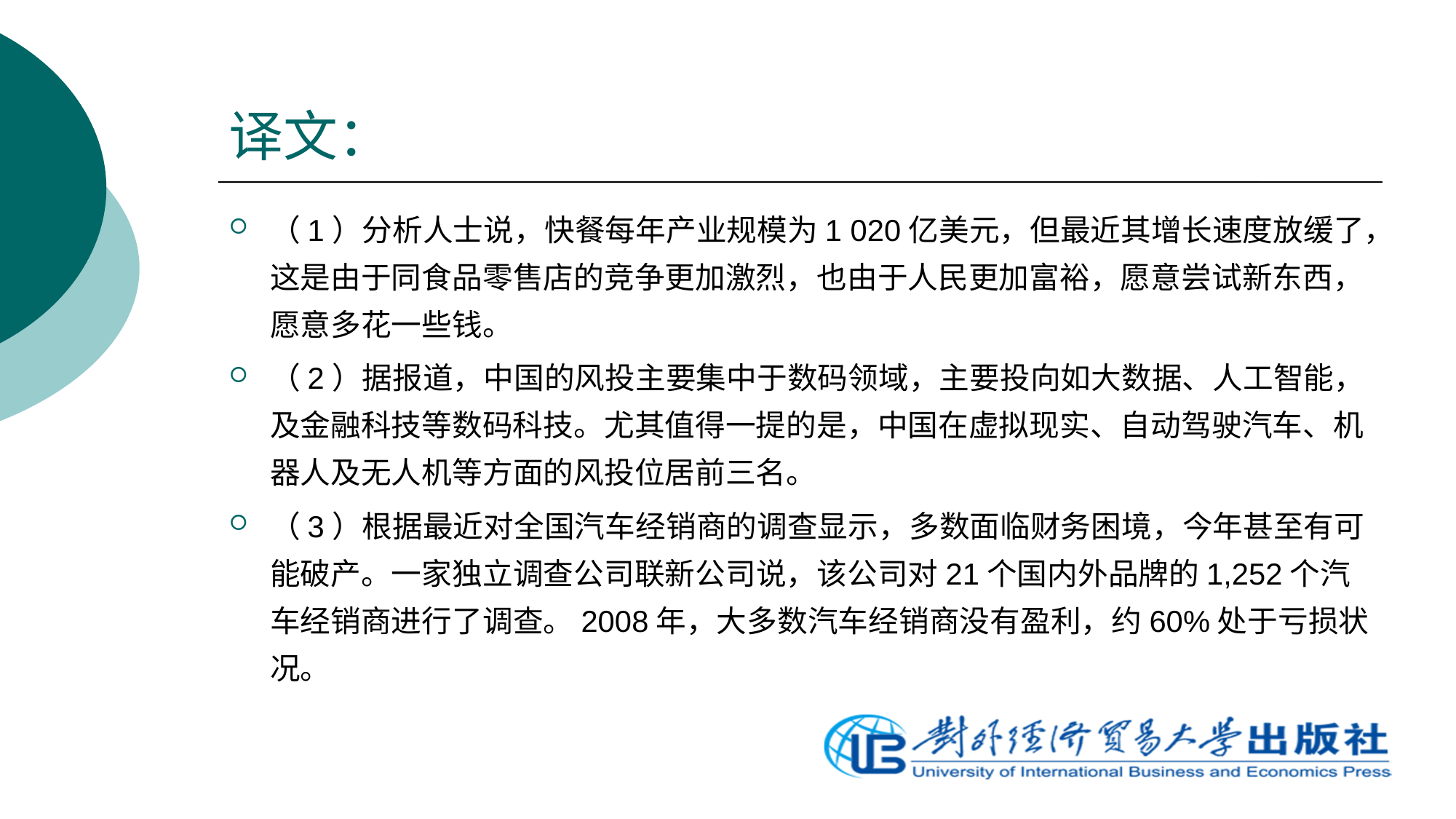

# 译文：
（1）分析人士说，快餐每年产业规模为1 020亿美元，但最近其增长速度放缓了，这是由于同食品零售店的竞争更加激烈，也由于人民更加富裕，愿意尝试新东西，愿意多花一些钱。
（2）据报道，中国的风投主要集中于数码领域，主要投向如大数据、人工智能，及金融科技等数码科技。尤其值得一提的是，中国在虚拟现实、自动驾驶汽车、机器人及无人机等方面的风投位居前三名。
（3）根据最近对全国汽车经销商的调查显示，多数面临财务困境，今年甚至有可能破产。一家独立调查公司联新公司说，该公司对21个国内外品牌的1,252个汽车经销商进行了调查。2008年，大多数汽车经销商没有盈利，约60%处于亏损状况。